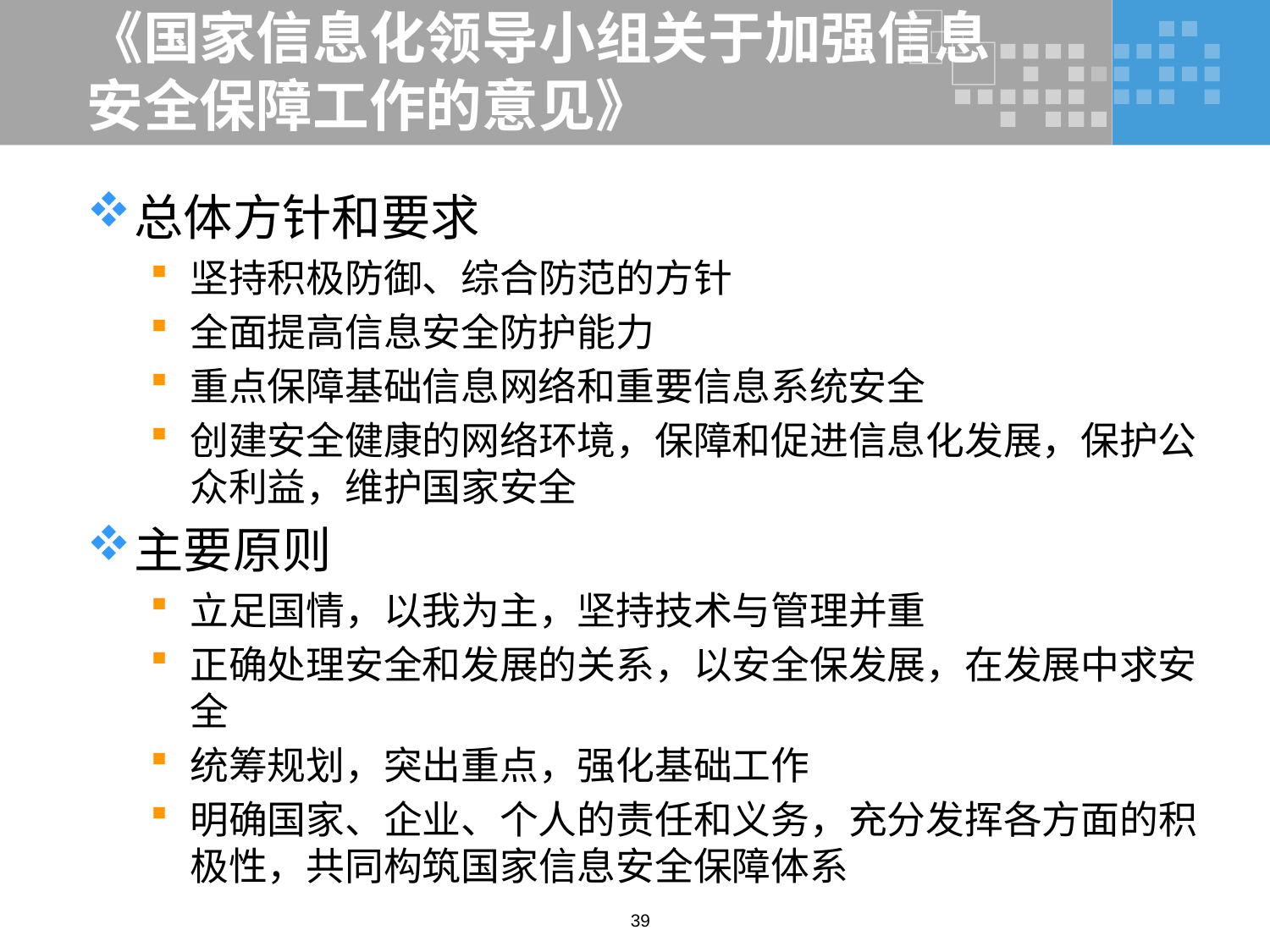

# 《国家信息化领导小组关于加强信息安全保障工作的意见》
总体方针和要求
坚持积极防御、综合防范的方针
全面提高信息安全防护能力
重点保障基础信息网络和重要信息系统安全
创建安全健康的网络环境，保障和促进信息化发展，保护公众利益，维护国家安全
主要原则
立足国情，以我为主，坚持技术与管理并重
正确处理安全和发展的关系，以安全保发展，在发展中求安全
统筹规划，突出重点，强化基础工作
明确国家、企业、个人的责任和义务，充分发挥各方面的积极性，共同构筑国家信息安全保障体系

39